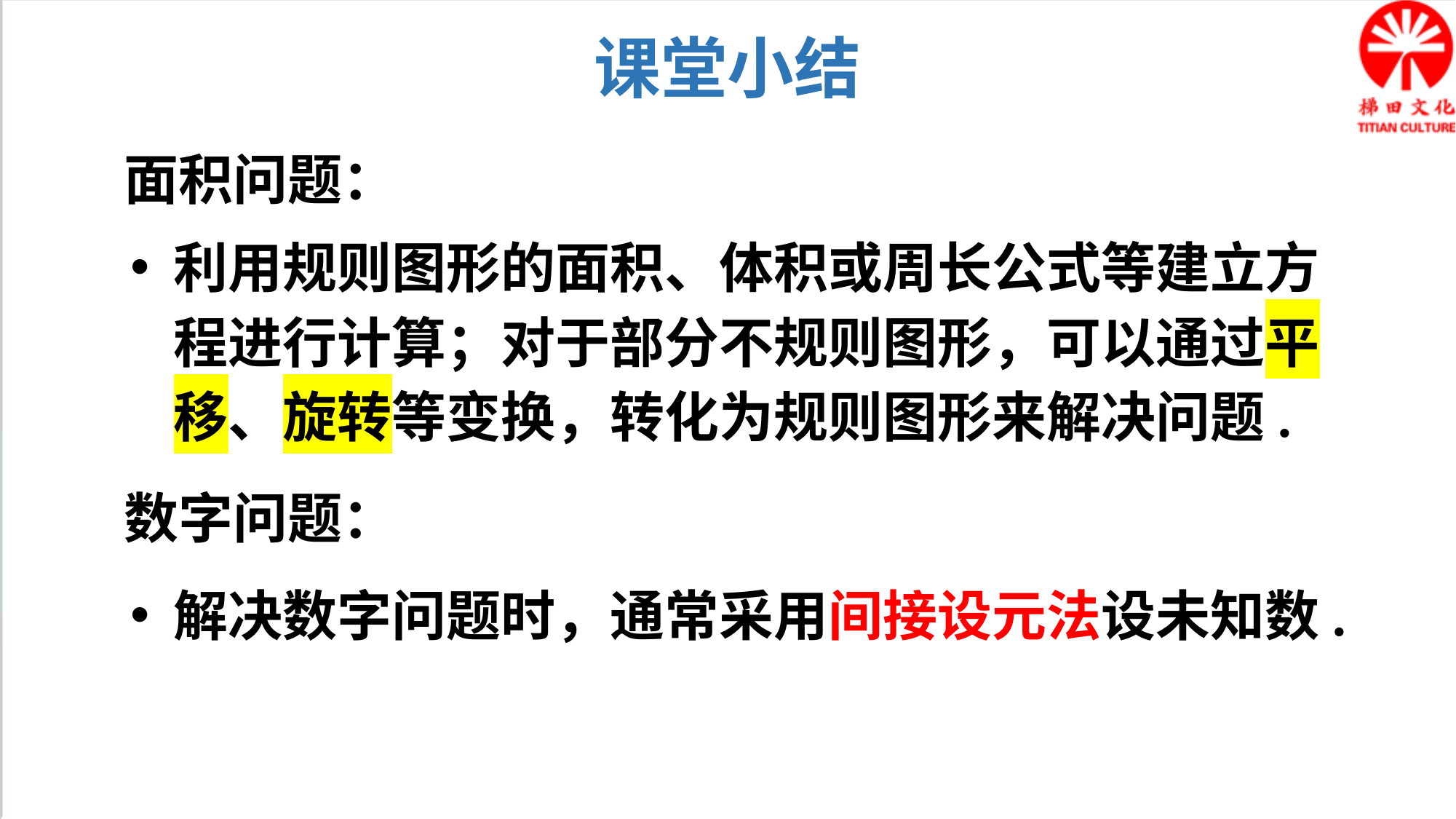

课堂小结
面积问题：
利用规则图形的面积、体积或周长公式等建立方程进行计算；对于部分不规则图形，可以通过平移、旋转等变换，转化为规则图形来解决问题.
数字问题：
解决数字问题时，通常采用间接设元法设未知数.